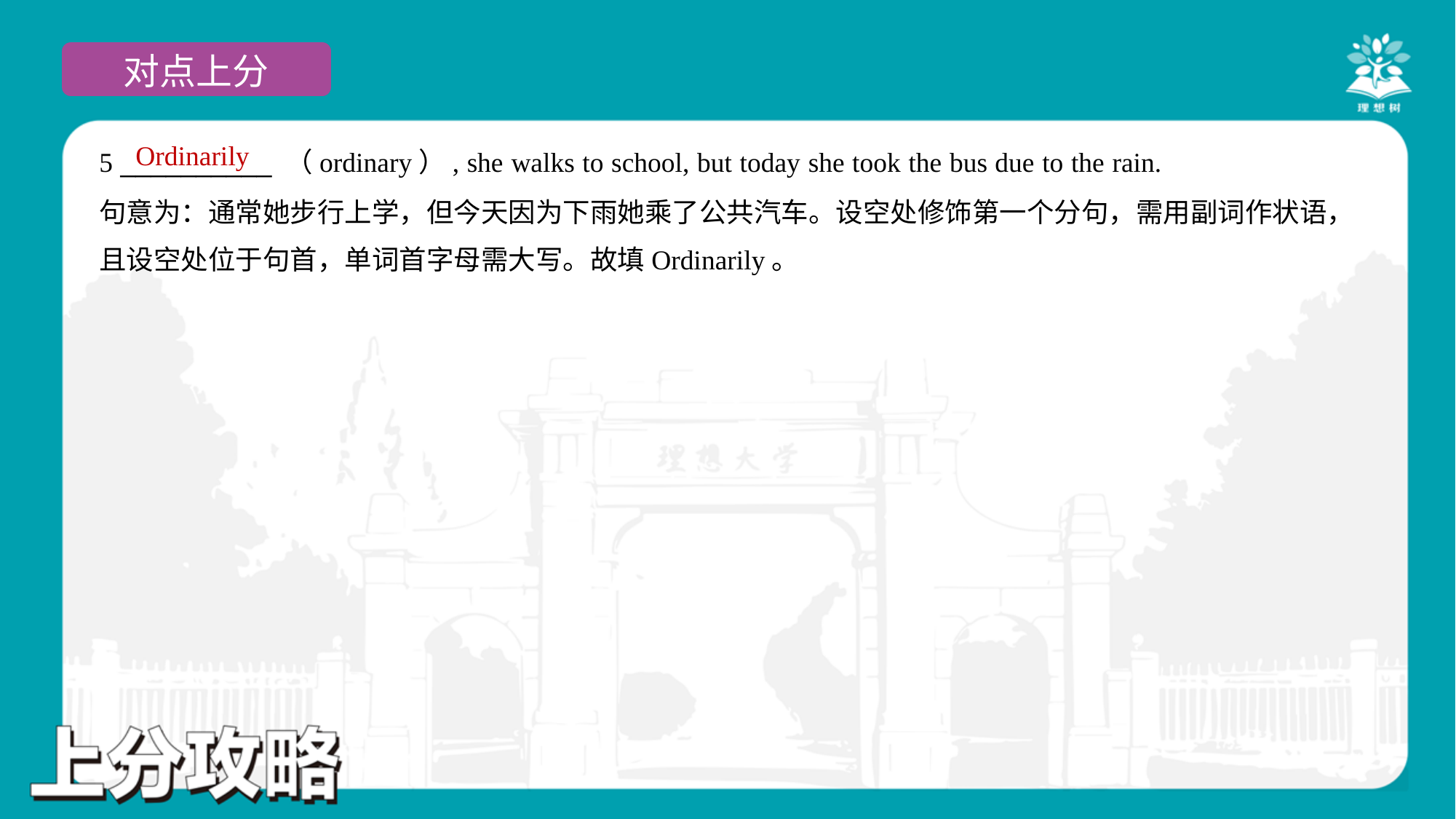

Ordinarily
5 __________ （ordinary）, she walks to school, but today she took the bus due to the rain.
句意为：通常她步行上学，但今天因为下雨她乘了公共汽车。设空处修饰第一个分句，需用副词作状语，
且设空处位于句首，单词首字母需大写。故填Ordinarily。